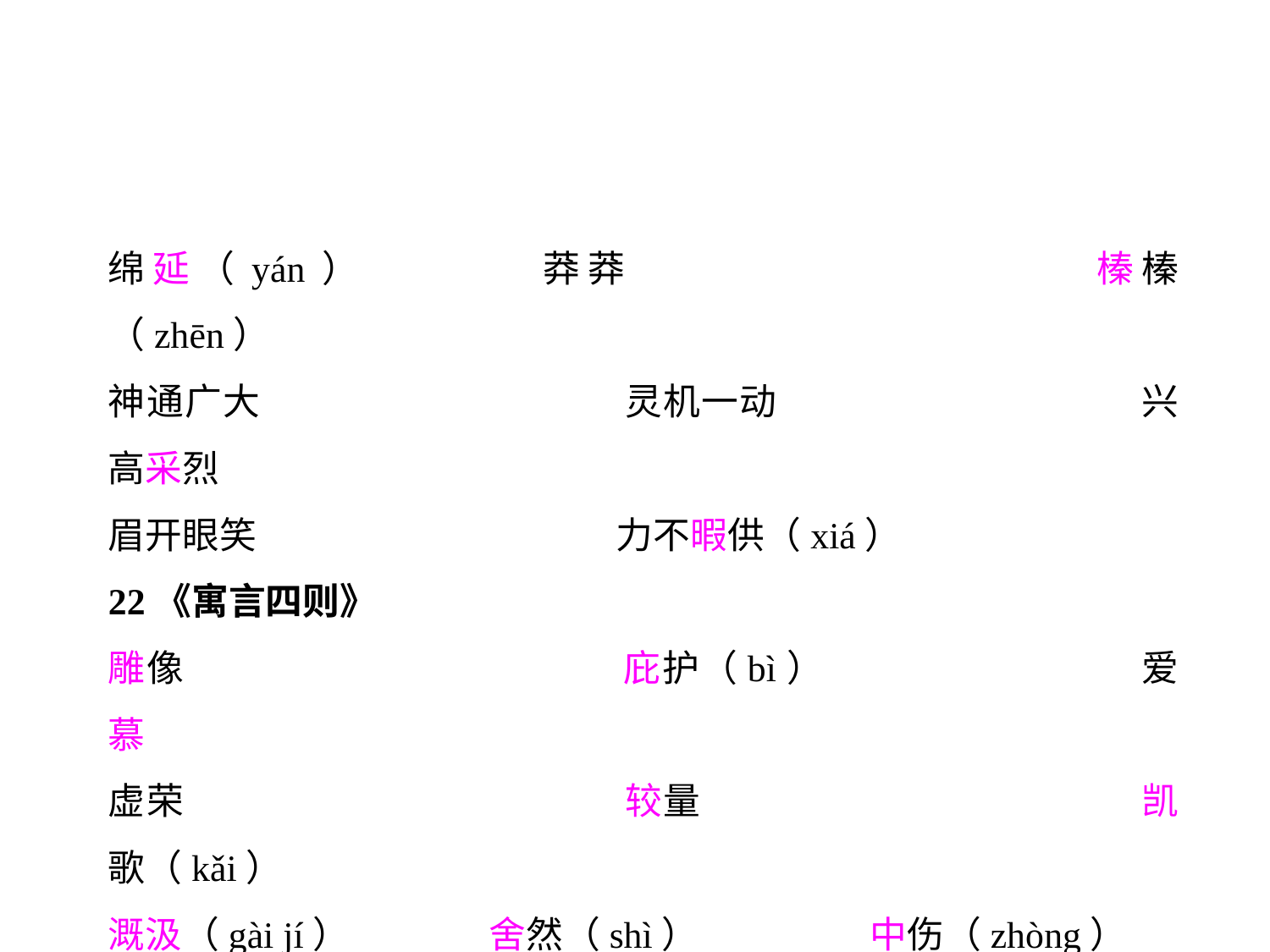

绵延（yán）		莽莽				榛榛（zhēn）
神通广大			灵机一动			兴高采烈
眉开眼笑			力不暇供（xiá）
22《寓言四则》
雕像				庇护（bì）			爱慕
虚荣				较量				凯歌（kǎi）
溉汲（gài jí）		舍然（shì）		中伤（zhòng）
杞人忧天（qǐ）		身亡所寄（wú）		躇步跐蹈（chú cǐ）